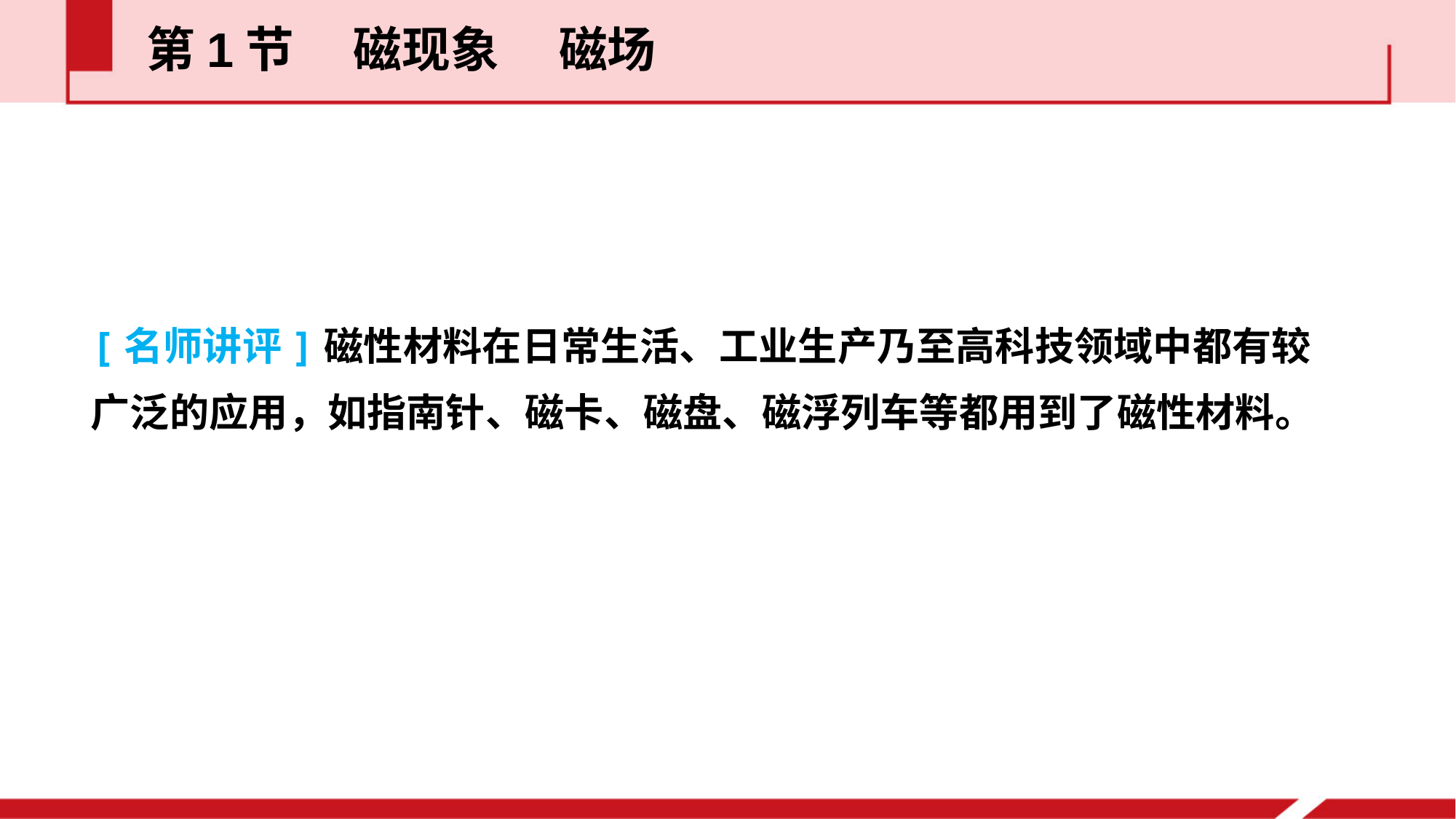

第1节  磁现象  磁场
[名师讲评]磁性材料在日常生活、工业生产乃至高科技领域中都有较广泛的应用，如指南针、磁卡、磁盘、磁浮列车等都用到了磁性材料。